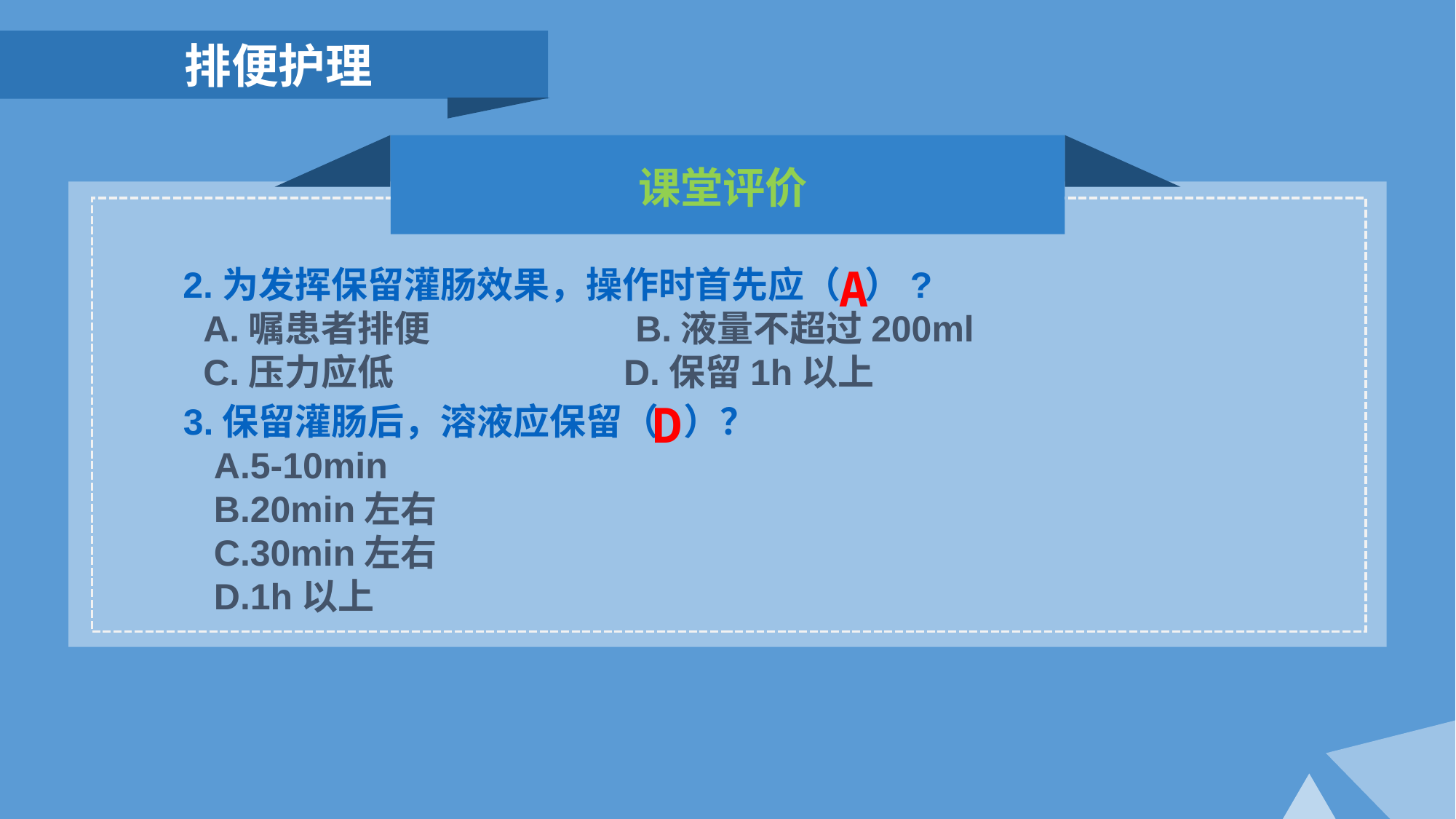

排便护理

课堂评价

A
2.为发挥保留灌肠效果，操作时首先应（   ）?
  A.嘱患者排便                        B.液量不超过200ml
  C.压力应低                           D.保留1h以上

D
3.保留灌肠后，溶液应保留（   ）？
   A.5-10min
   B.20min左右
   C.30min左右
   D.1h以上